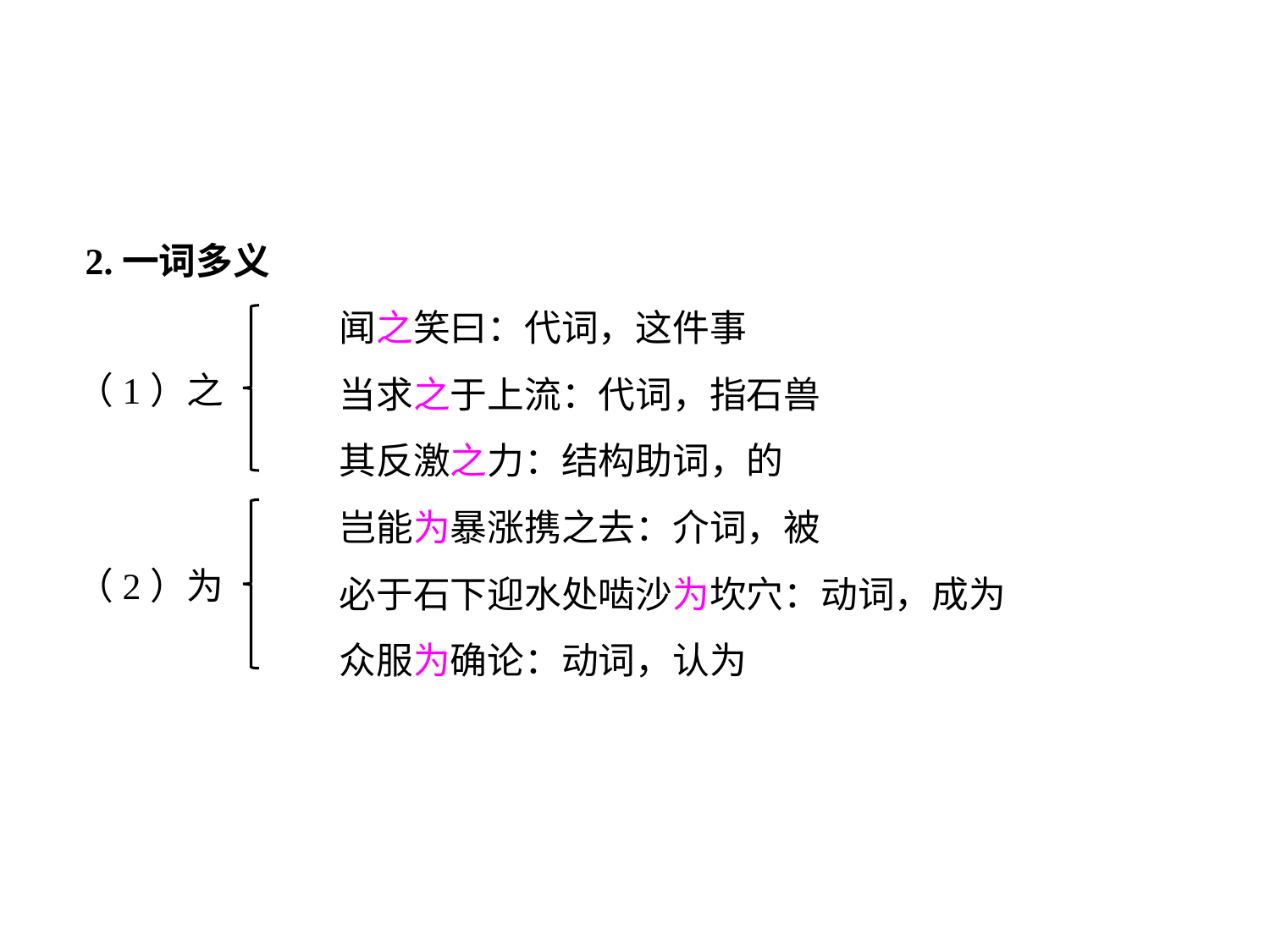

2.一词多义
		闻之笑曰：代词，这件事
		当求之于上流：代词，指石兽
		其反激之力：结构助词，的
		岂能为暴涨携之去：介词，被
		必于石下迎水处啮沙为坎穴：动词，成为
		众服为确论：动词，认为

（1）之

（2）为